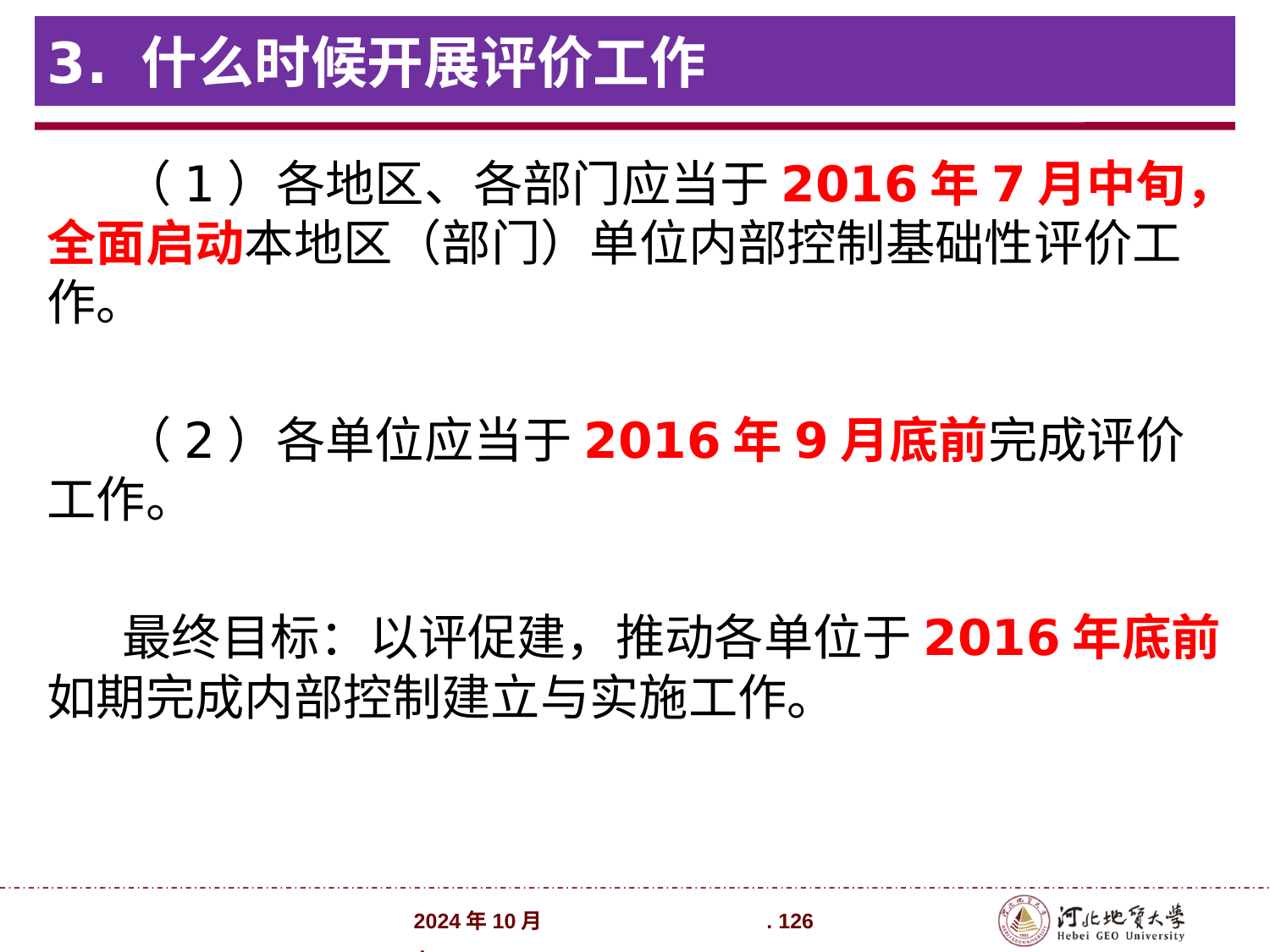

# 3. 什么时候开展评价工作
（1）各地区、各部门应当于2016年7月中旬，全面启动本地区（部门）单位内部控制基础性评价工作。

（2）各单位应当于2016年9月底前完成评价工作。

最终目标：以评促建，推动各单位于2016年底前如期完成内部控制建立与实施工作。

2024年10月                                             . 126 .